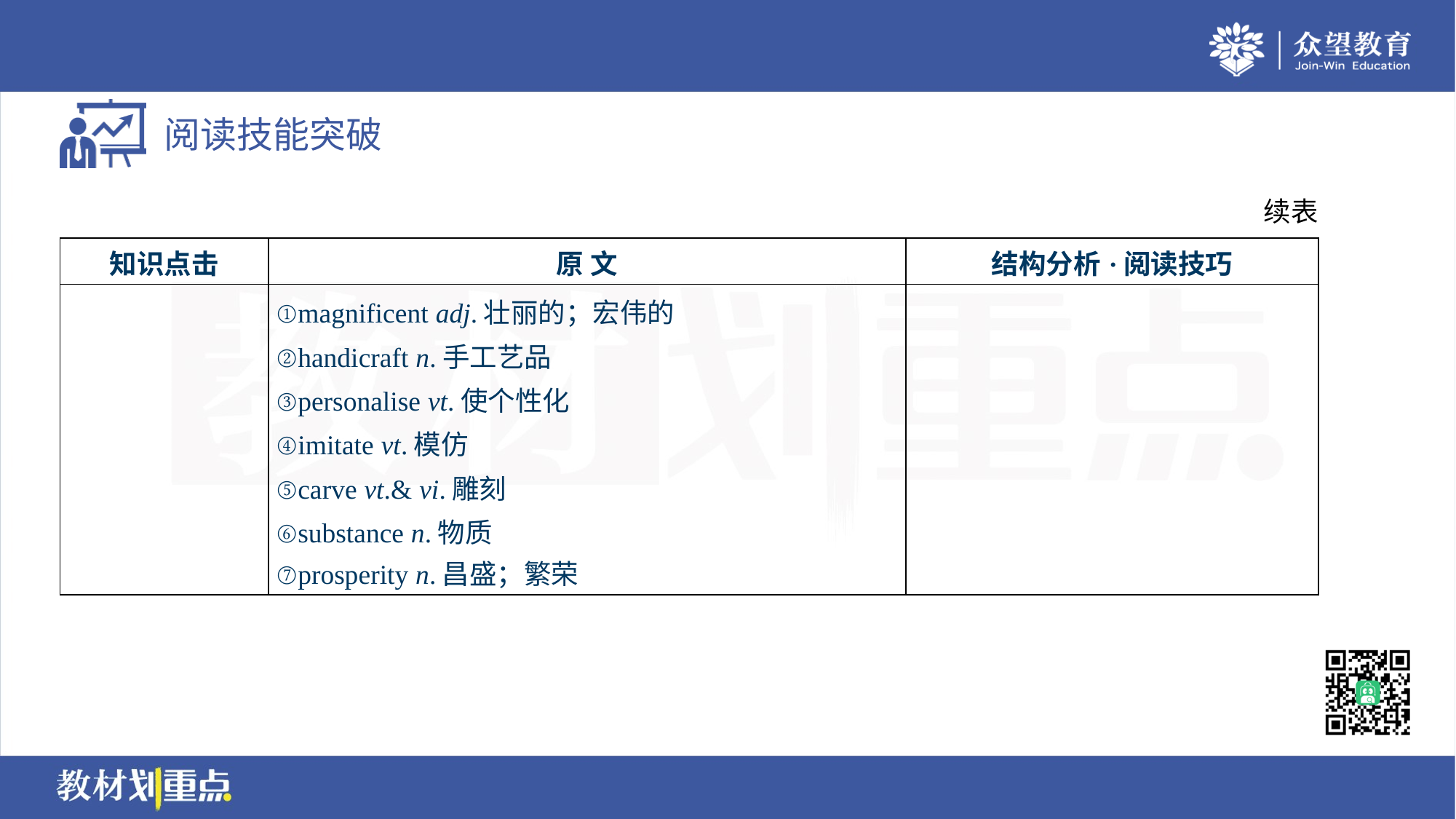

续表
| 知识点击 | 原 文 | 结构分析·阅读技巧 |
| --- | --- | --- |
|  | ①magnificent adj.壮丽的；宏伟的 ②handicraft n.手工艺品 ③personalise vt.使个性化 ④imitate vt.模仿 ⑤carve vt.& vi.雕刻 ⑥substance n.物质 ⑦prosperity n.昌盛；繁荣 |  |